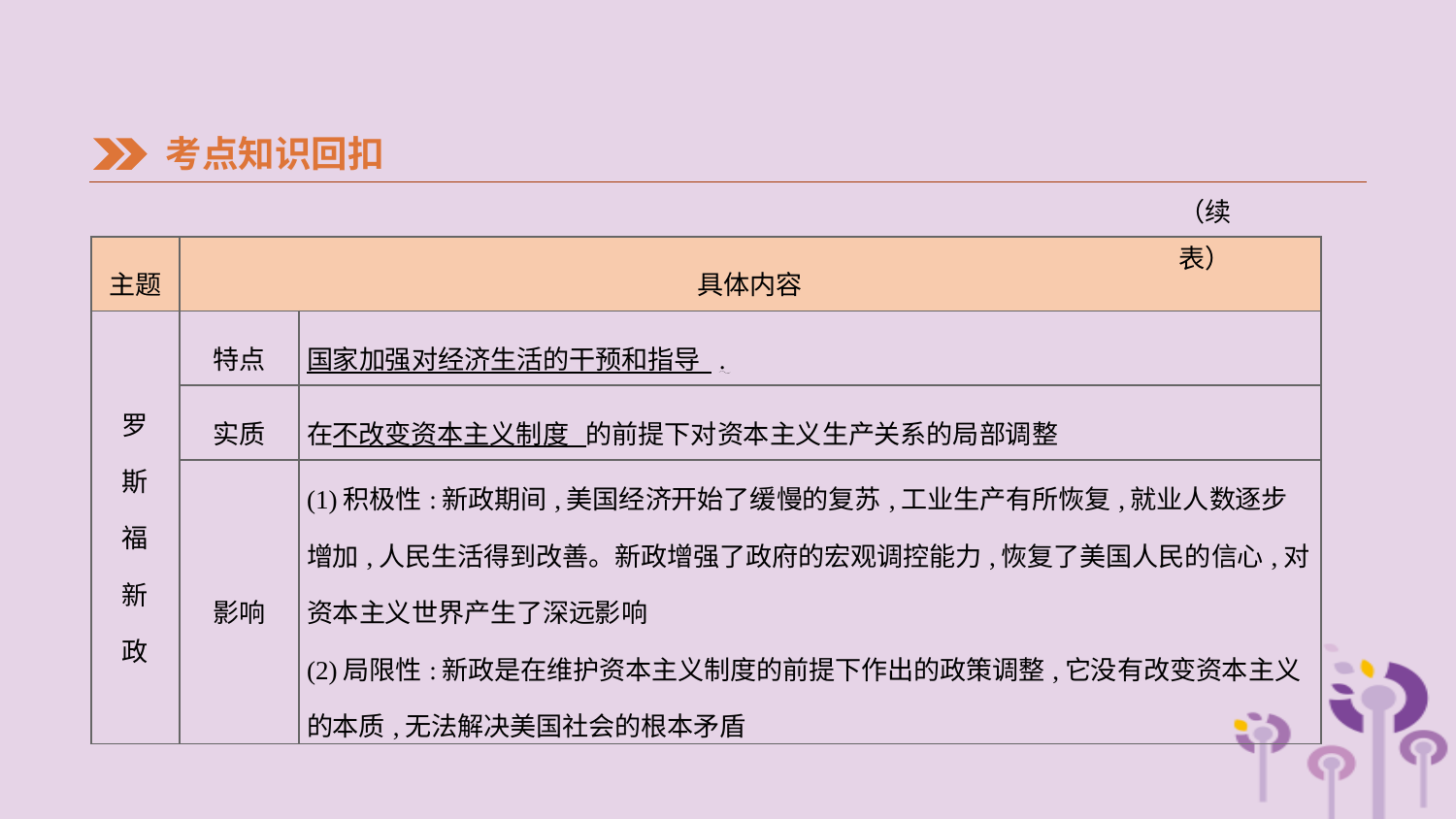

考点知识回扣

（续表）
| 主题 | 具体内容 |  |
| --- | --- | --- |
| 罗 斯 福 新 政 | 特点 | 国家加强对经济生活的干预和指导 . |
|  | 实质 | 在不改变资本主义制度 的前提下对资本主义生产关系的局部调整 |
|  | 影响 | (1)积极性:新政期间,美国经济开始了缓慢的复苏,工业生产有所恢复,就业人数逐步增加,人民生活得到改善。新政增强了政府的宏观调控能力,恢复了美国人民的信心,对资本主义世界产生了深远影响 (2)局限性:新政是在维护资本主义制度的前提下作出的政策调整,它没有改变资本主义的本质,无法解决美国社会的根本矛盾 |